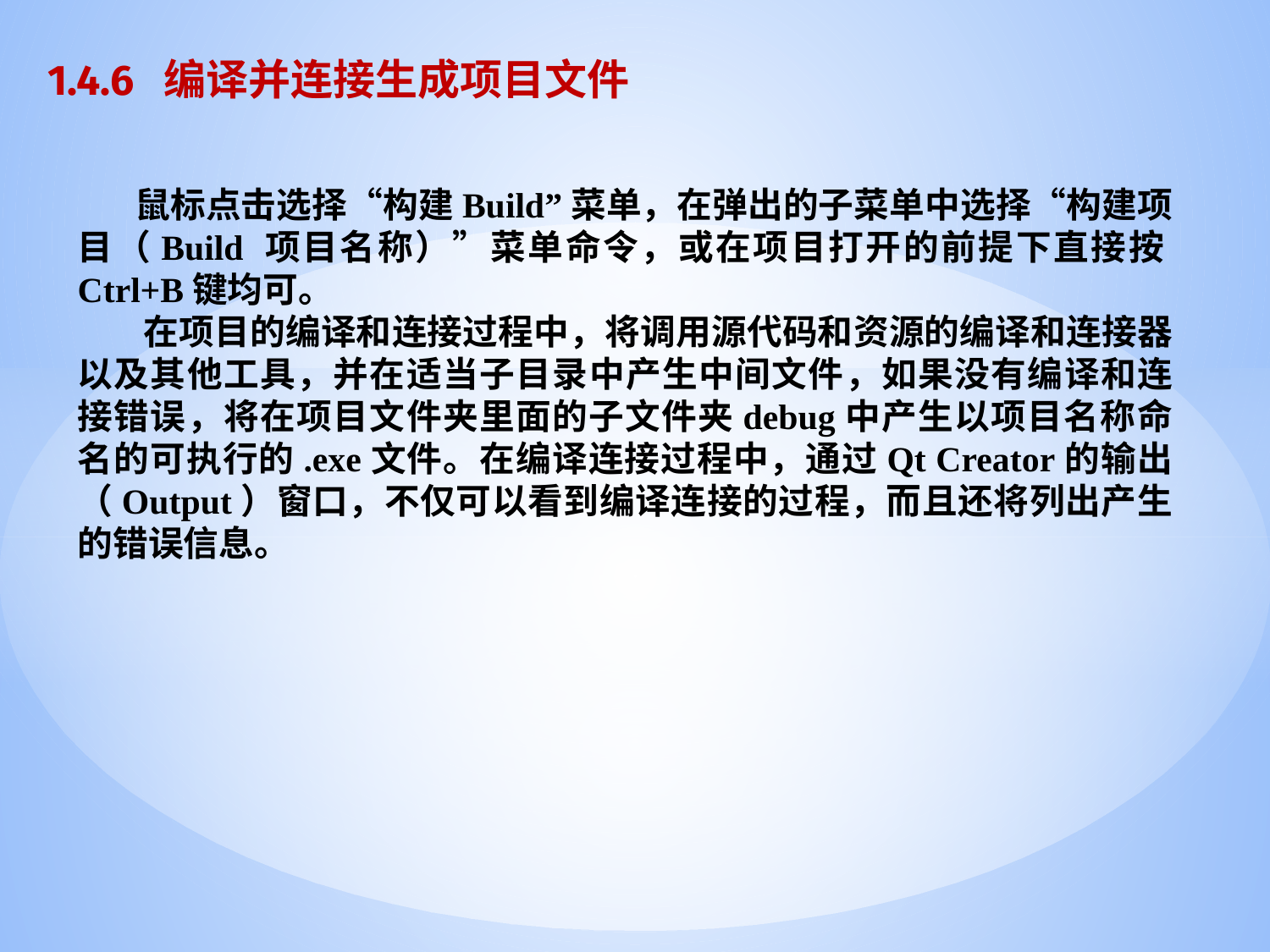

1.4.6  编译并连接生成项目文件
      鼠标点击选择“构建Build”菜单，在弹出的子菜单中选择“构建项目（Build 项目名称）”菜单命令，或在项目打开的前提下直接按Ctrl+B键均可。
       在项目的编译和连接过程中，将调用源代码和资源的编译和连接器以及其他工具，并在适当子目录中产生中间文件，如果没有编译和连接错误，将在项目文件夹里面的子文件夹debug中产生以项目名称命名的可执行的.exe文件。在编译连接过程中，通过Qt Creator的输出（Output）窗口，不仅可以看到编译连接的过程，而且还将列出产生的错误信息。